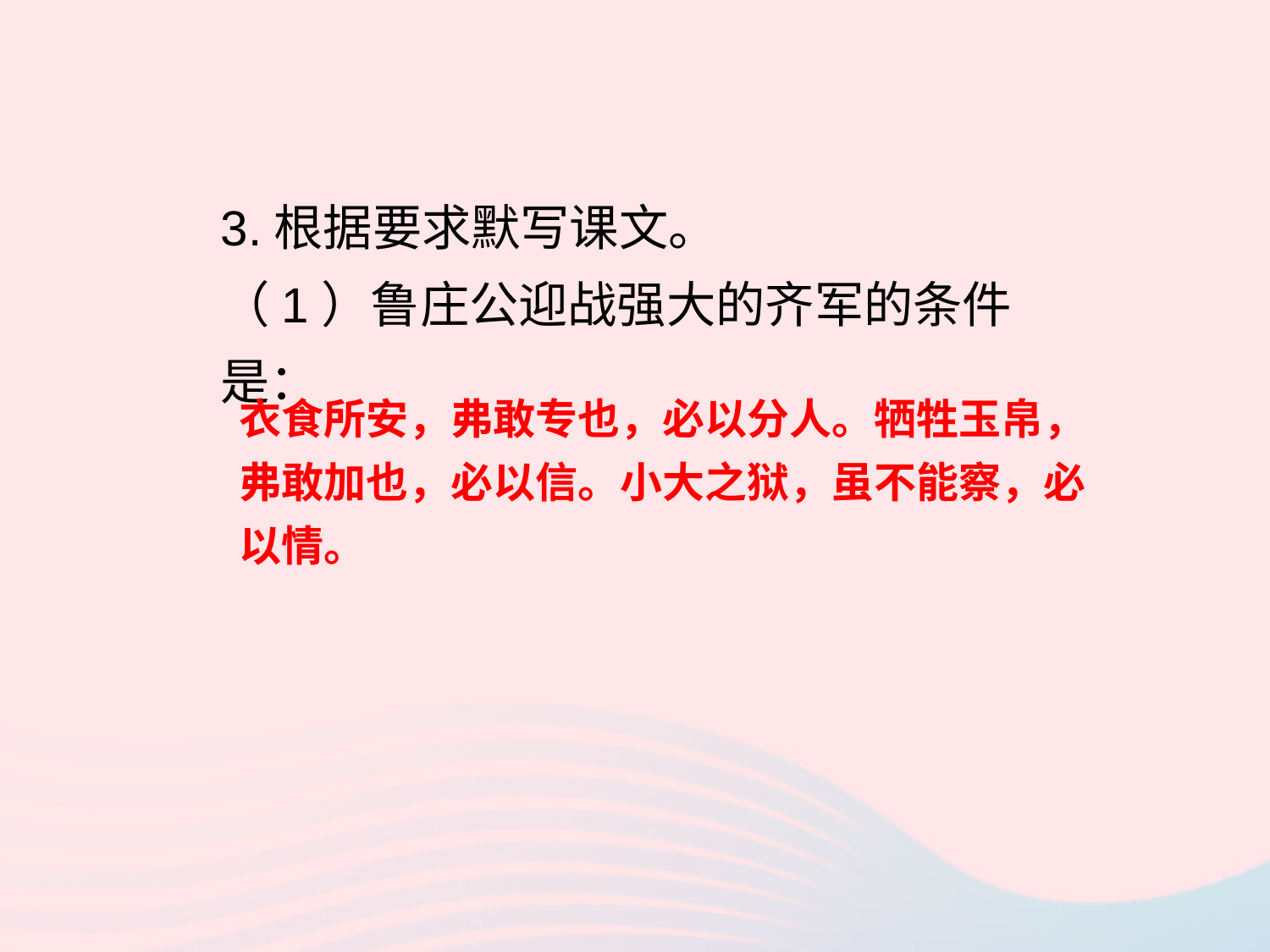

3.根据要求默写课文。
（1）鲁庄公迎战强大的齐军的条件是：
衣食所安，弗敢专也，必以分人。牺牲玉帛，弗敢加也，必以信。小大之狱，虽不能察，必以情。